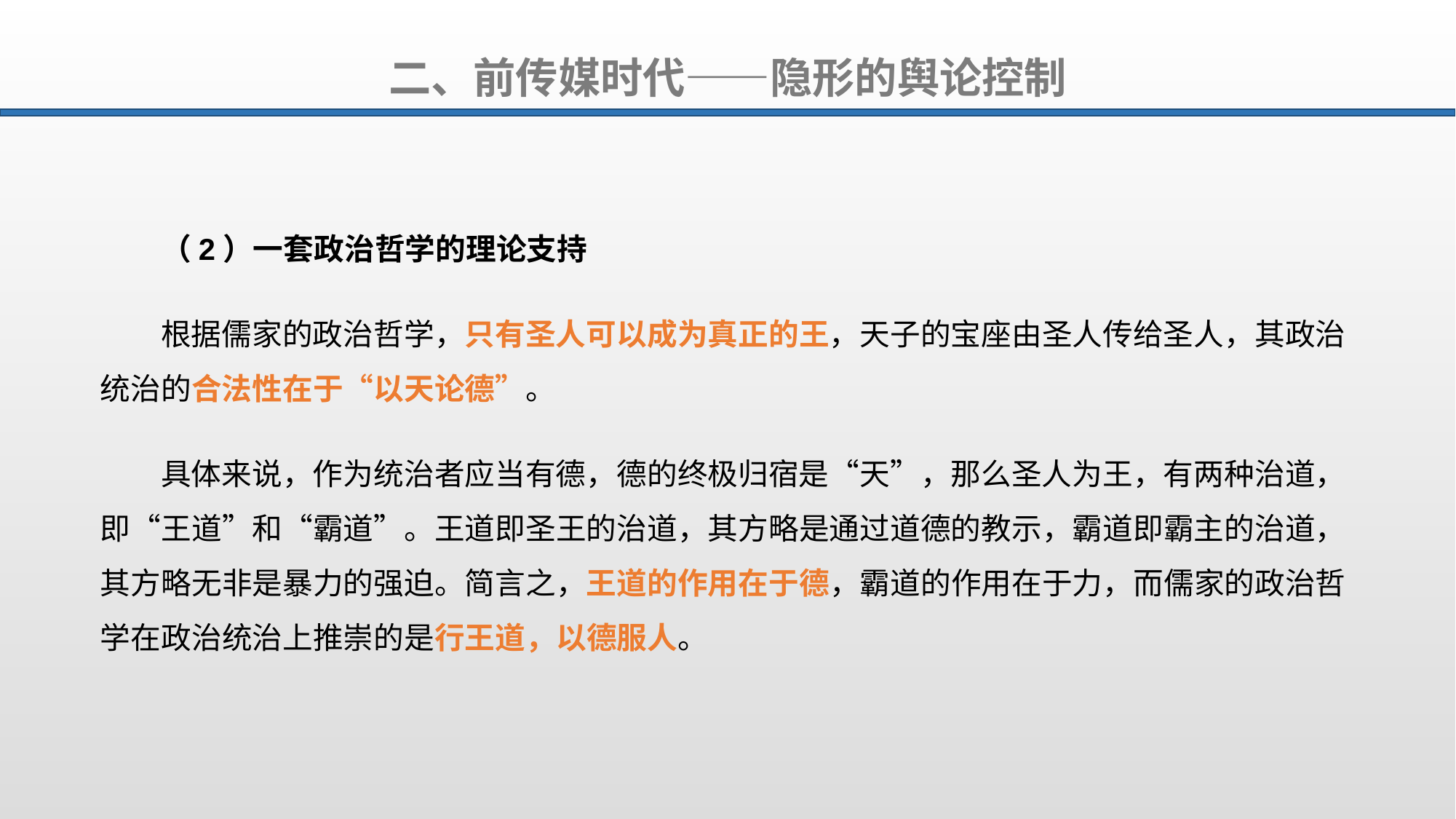

二、前传媒时代——隐形的舆论控制

（2）一套政治哲学的理论支持
根据儒家的政治哲学，只有圣人可以成为真正的王，天子的宝座由圣人传给圣人，其政治统治的合法性在于“以天论德”。
具体来说，作为统治者应当有德，德的终极归宿是“天”，那么圣人为王，有两种治道，即“王道”和“霸道”。王道即圣王的治道，其方略是通过道德的教示，霸道即霸主的治道，其方略无非是暴力的强迫。简言之，王道的作用在于德，霸道的作用在于力，而儒家的政治哲学在政治统治上推崇的是行王道，以德服人。